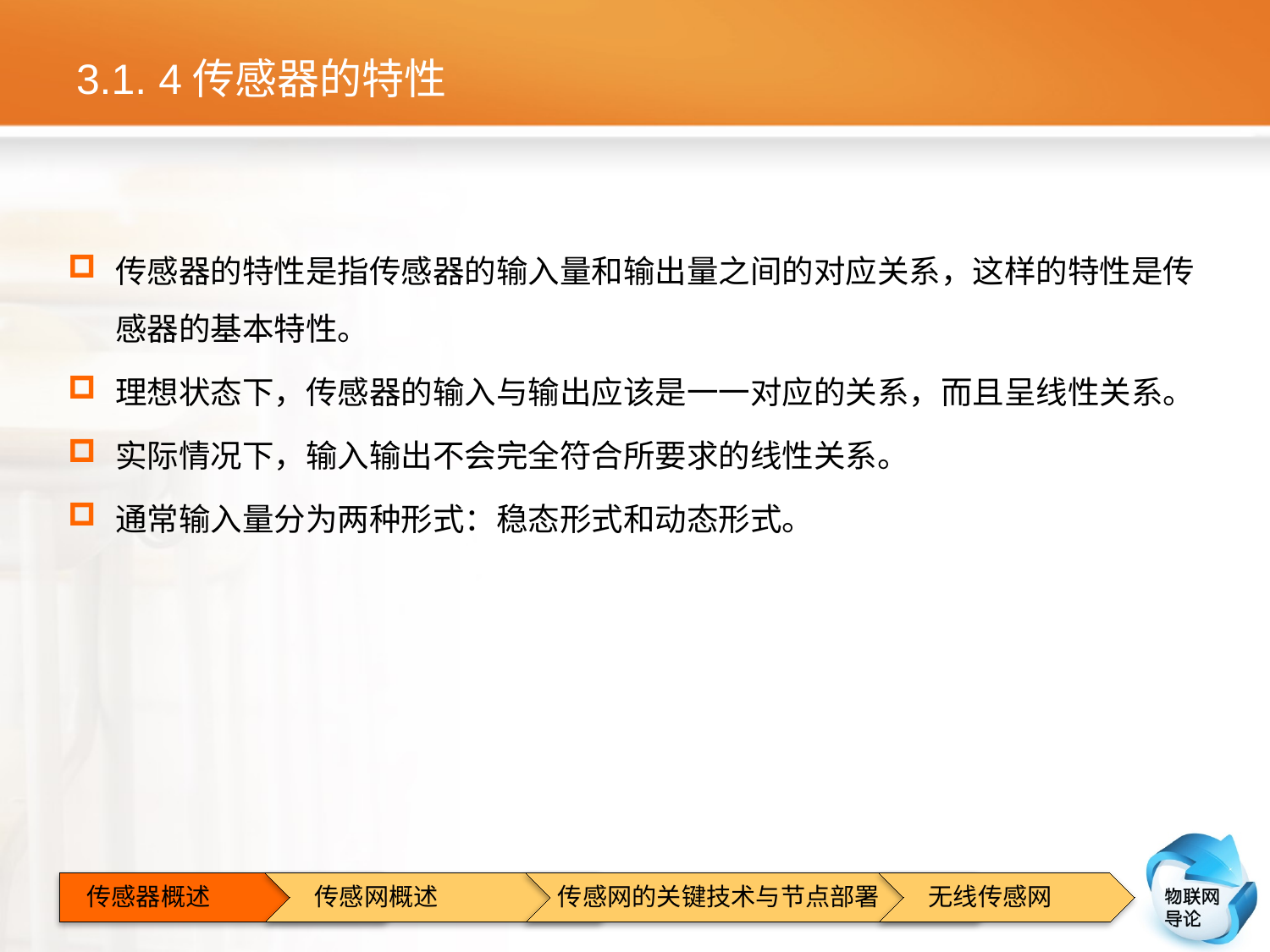

# 3.1. 4传感器的特性
传感器的特性是指传感器的输入量和输出量之间的对应关系，这样的特性是传感器的基本特性。
理想状态下，传感器的输入与输出应该是一一对应的关系，而且呈线性关系。
实际情况下，输入输出不会完全符合所要求的线性关系。
通常输入量分为两种形式：稳态形式和动态形式。